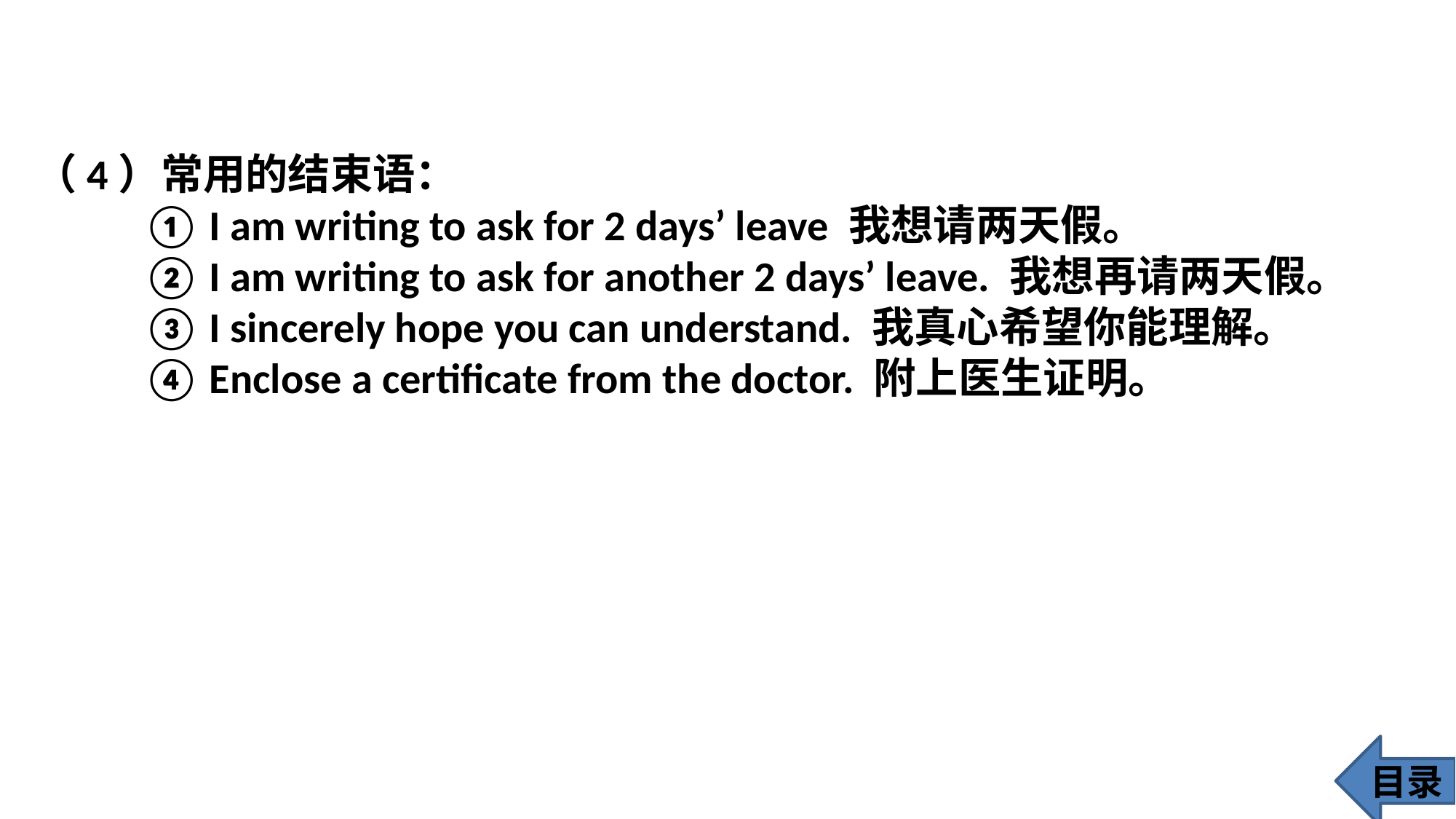

（4）常用的结束语：
        	① I am writing to ask for 2 days’ leave 我想请两天假。
        	② I am writing to ask for another 2 days’ leave. 我想再请两天假。
        	③ I sincerely hope you can understand. 我真心希望你能理解。
        	④ Enclose a certificate from the doctor. 附上医生证明。

目录
41